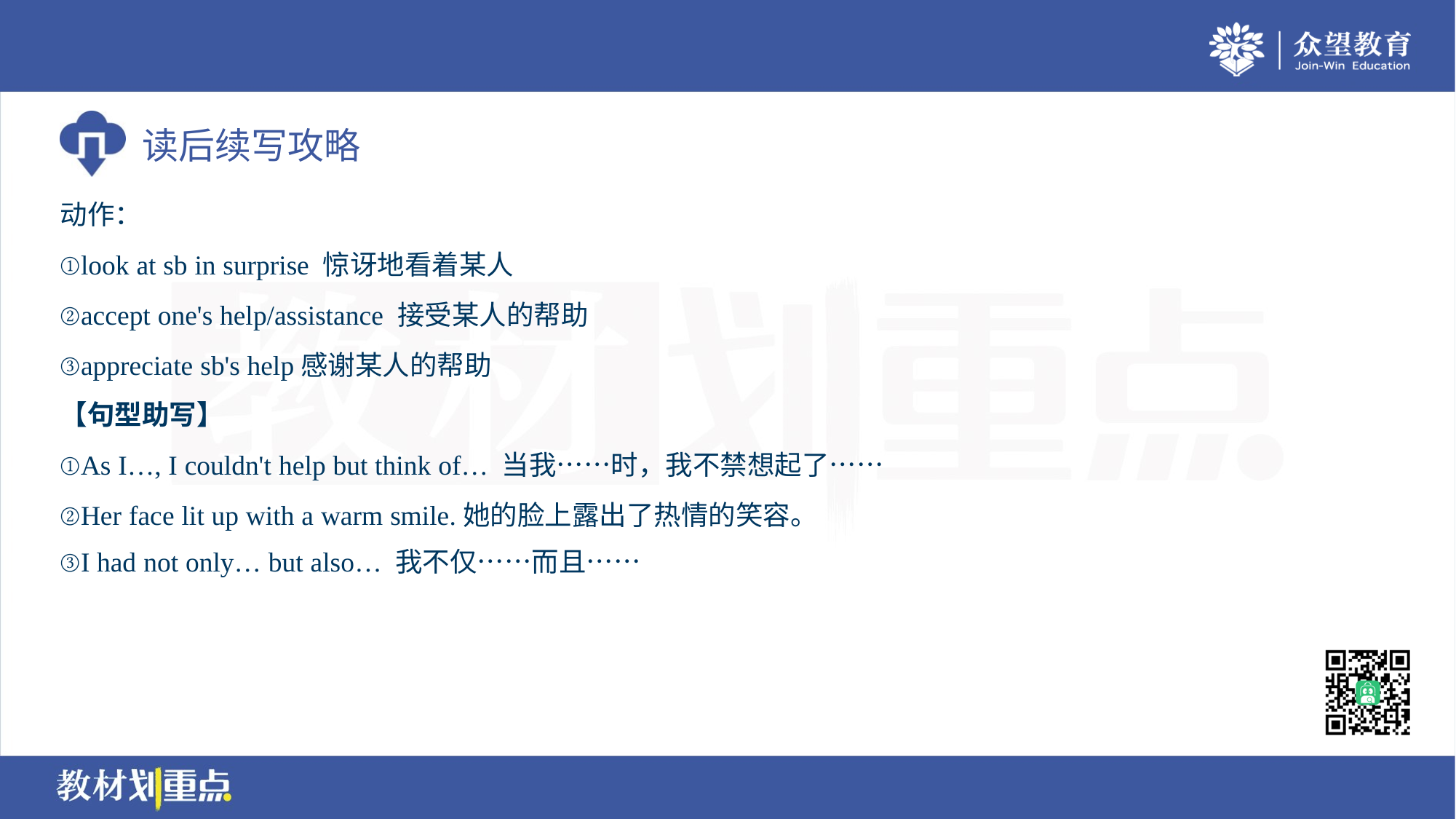

动作：
①look at sb in surprise 惊讶地看着某人
②accept one's help/assistance 接受某人的帮助
③appreciate sb's help感谢某人的帮助
【句型助写】
①As I…, I couldn't help but think of… 当我……时，我不禁想起了……
②Her face lit up with a warm smile.她的脸上露出了热情的笑容。
③I had not only… but also… 我不仅……而且……